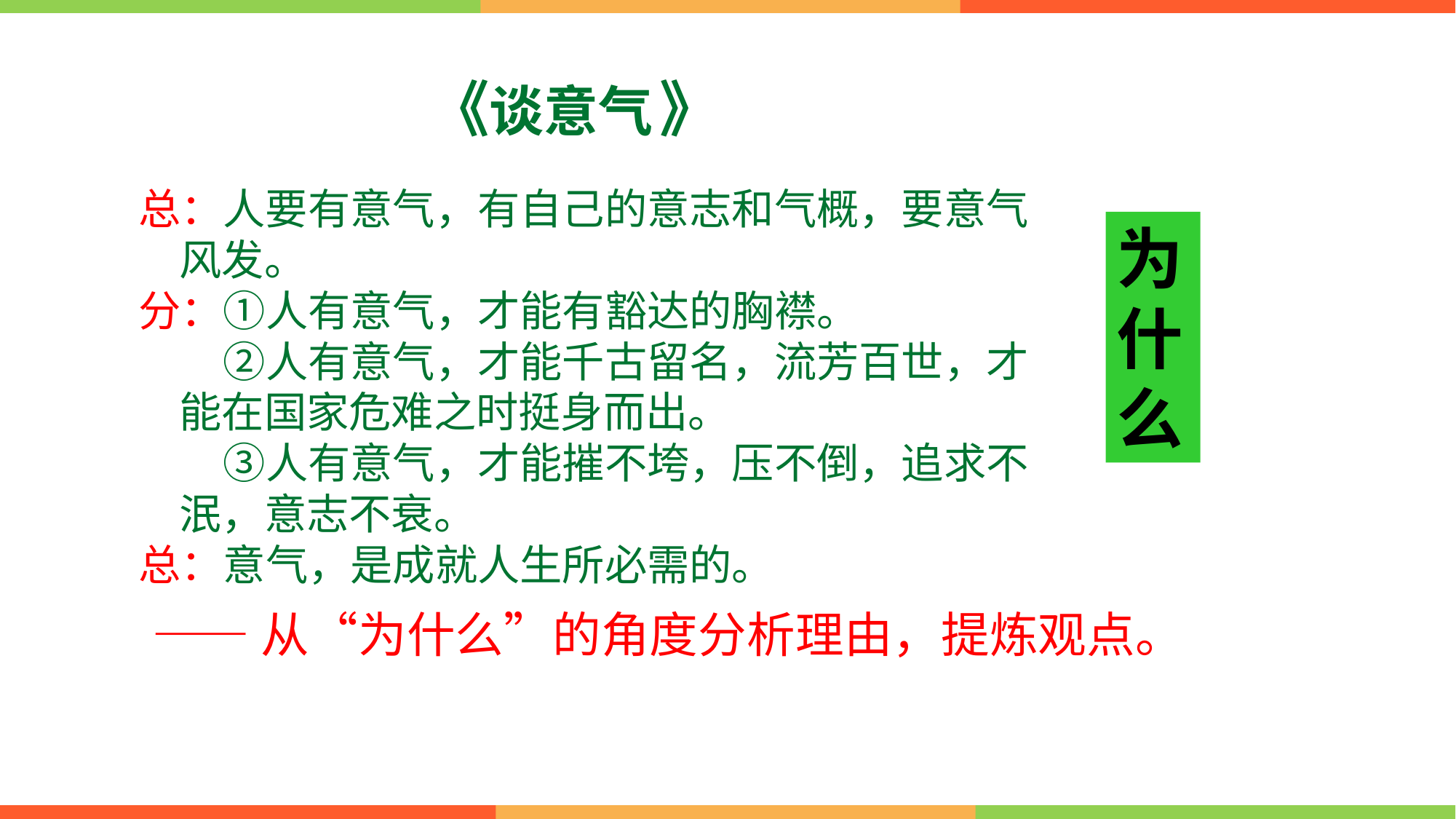

《谈意气 》
总：人要有意气，有自己的意志和气概，要意气风发。
分：①人有意气，才能有豁达的胸襟。
　　②人有意气，才能千古留名，流芳百世，才能在国家危难之时挺身而出。
　　③人有意气，才能摧不垮，压不倒，追求不泯，意志不衰。
总：意气，是成就人生所必需的。
为什么
——从“为什么”的角度分析理由，提炼观点。